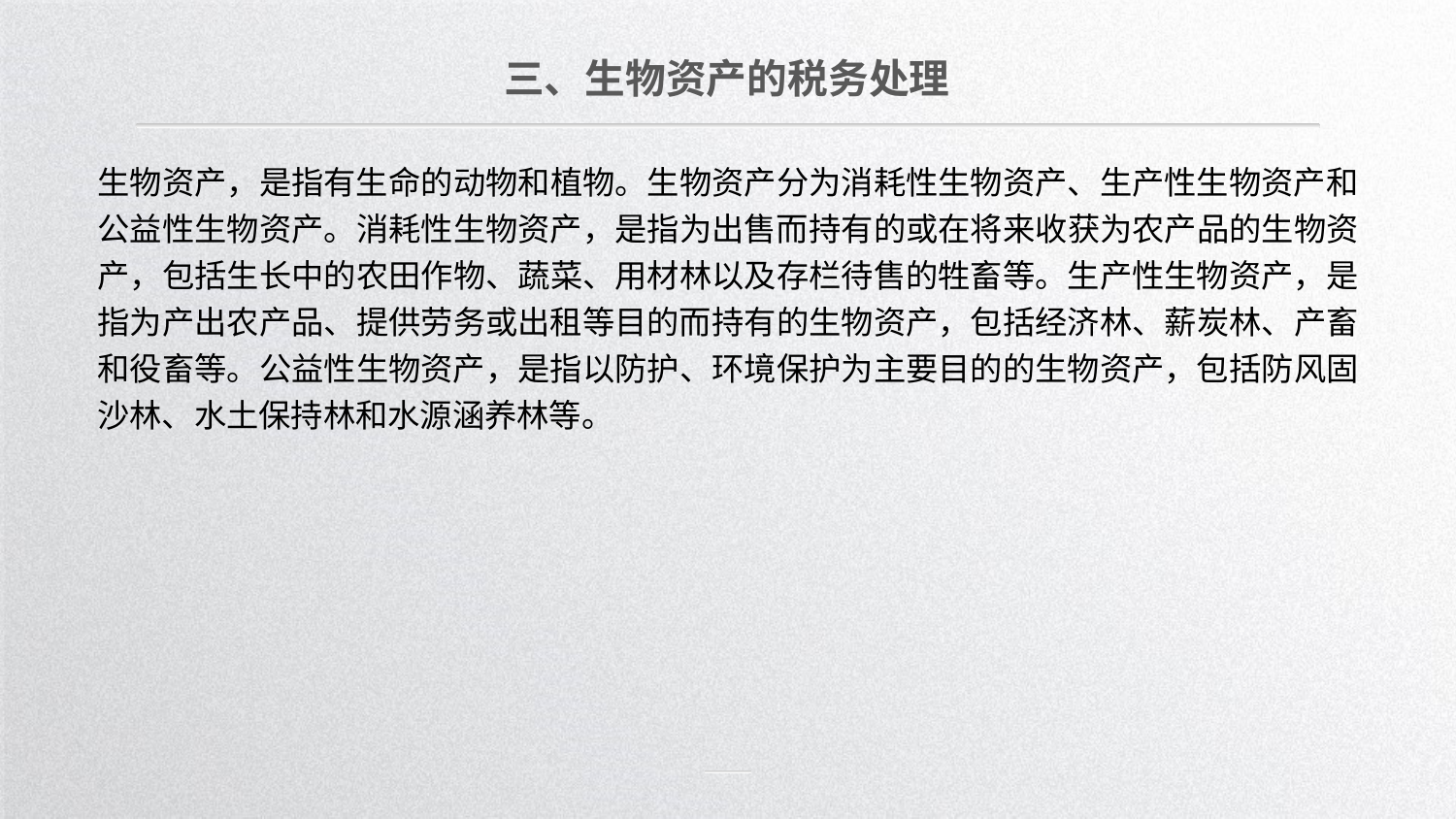

三、生物资产的税务处理
生物资产，是指有生命的动物和植物。生物资产分为消耗性生物资产、生产性生物资产和公益性生物资产。消耗性生物资产，是指为出售而持有的或在将来收获为农产品的生物资产，包括生长中的农田作物、蔬菜、用材林以及存栏待售的牲畜等。生产性生物资产，是指为产出农产品、提供劳务或出租等目的而持有的生物资产，包括经济林、薪炭林、产畜和役畜等。公益性生物资产，是指以防护、环境保护为主要目的的生物资产，包括防风固沙林、水土保持林和水源涵养林等。